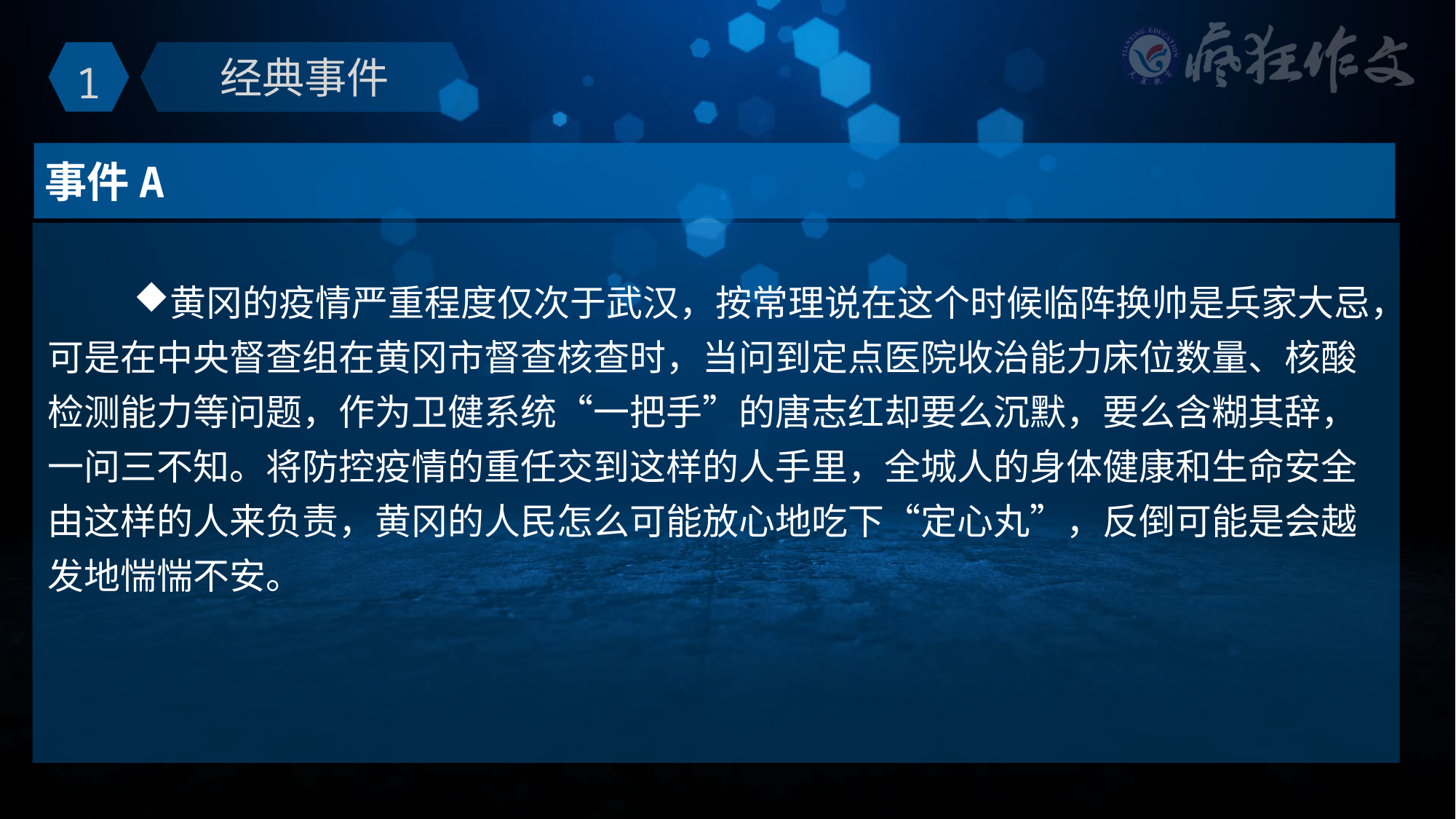

1

经典事件
事件A

黄冈的疫情严重程度仅次于武汉，按常理说在这个时候临阵换帅是兵家大忌，可是在中央督查组在黄冈市督查核查时，当问到定点医院收治能力床位数量、核酸检测能力等问题，作为卫健系统“一把手”的唐志红却要么沉默，要么含糊其辞，一问三不知。将防控疫情的重任交到这样的人手里，全城人的身体健康和生命安全由这样的人来负责，黄冈的人民怎么可能放心地吃下“定心丸”，反倒可能是会越发地惴惴不安。